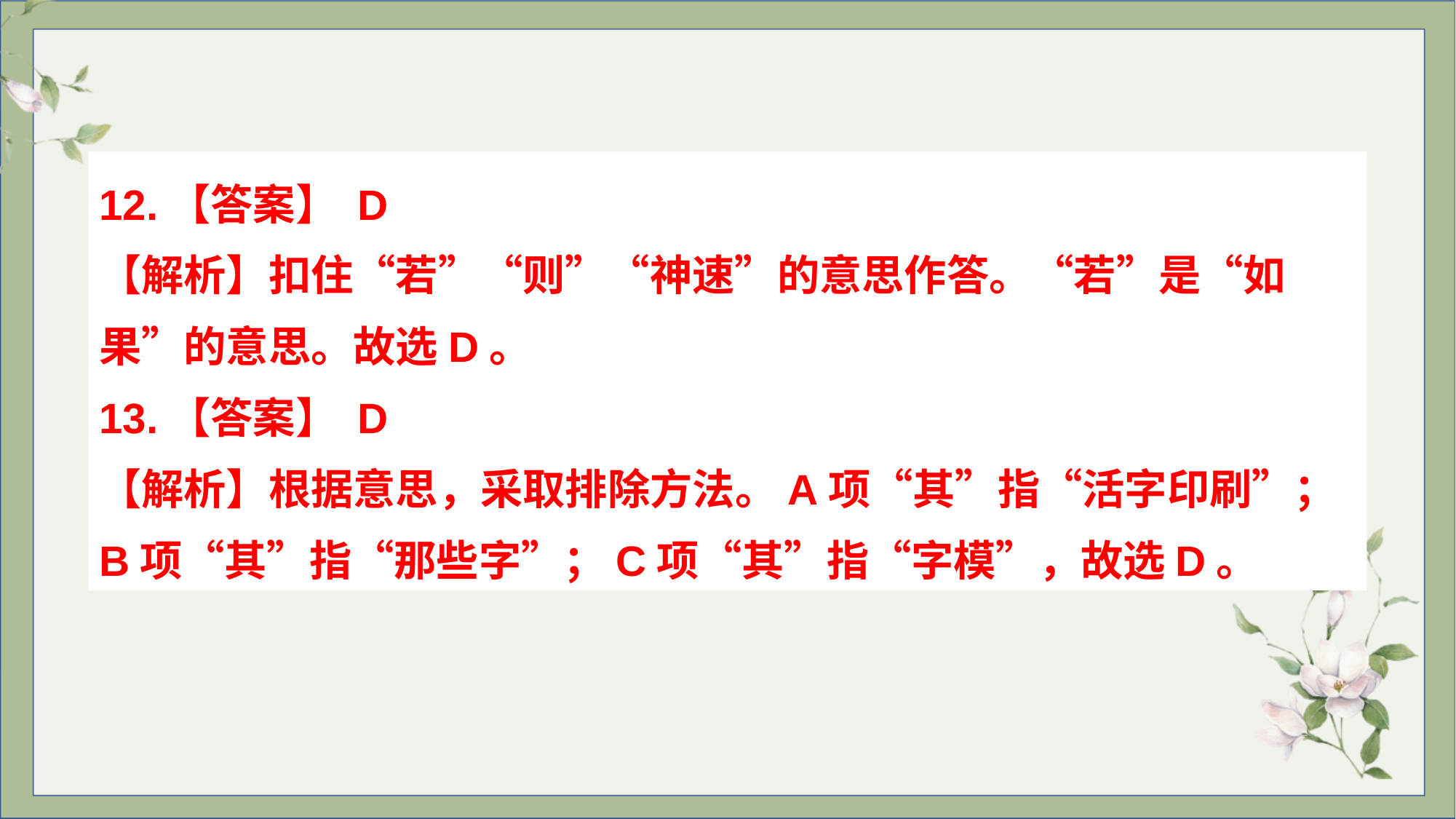

12.【答案】 D
【解析】扣住“若”“则”“神速”的意思作答。“若”是“如果”的意思。故选D。
13.【答案】 D
【解析】根据意思，采取排除方法。A项“其”指“活字印刷”；
B项“其”指“那些字”；C项“其”指“字模”，故选D。